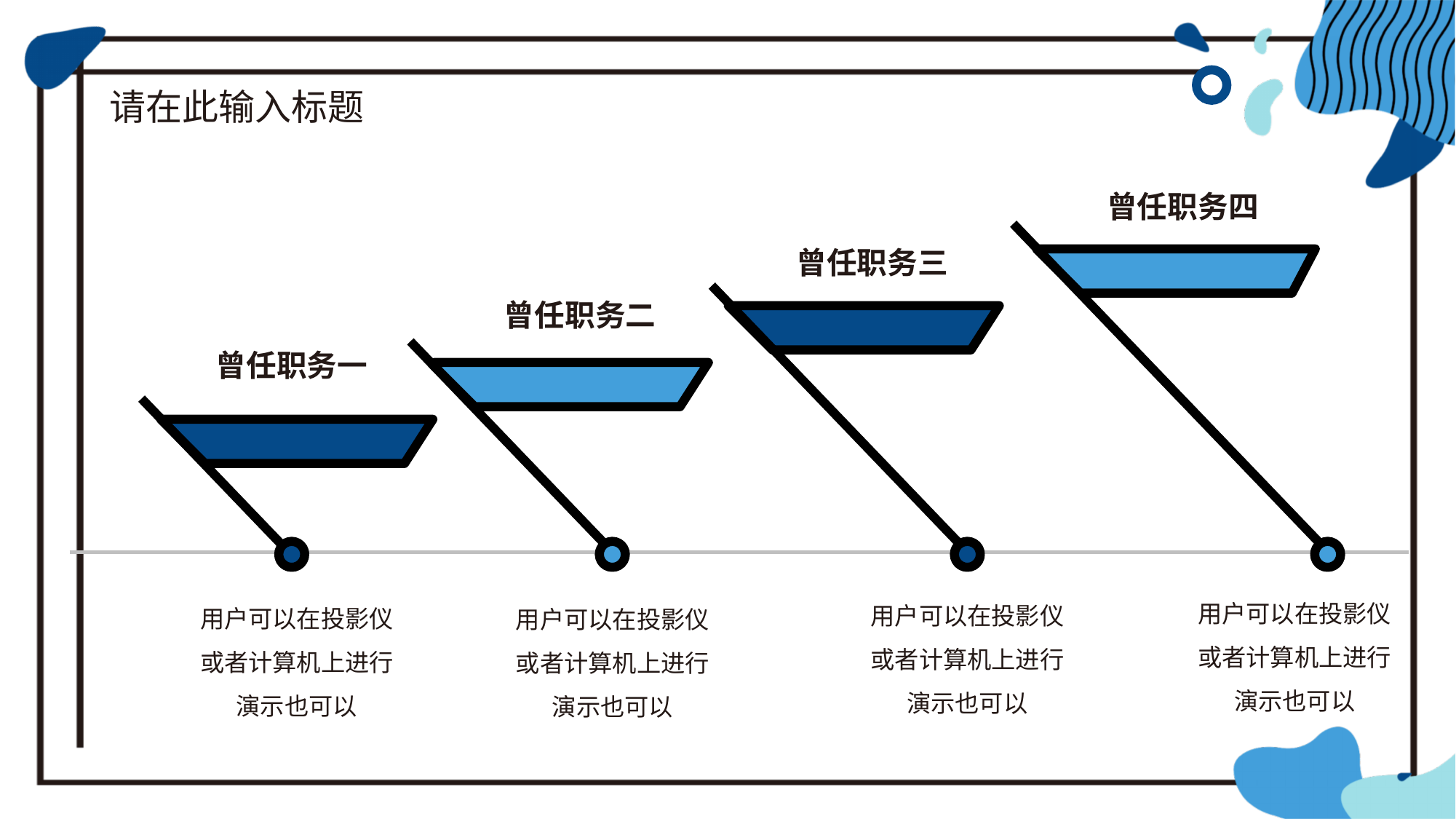

曾任职务四

曾任职务三
曾任职务二
曾任职务一
用户可以在投影仪或者计算机上进行演示也可以
用户可以在投影仪或者计算机上进行演示也可以
用户可以在投影仪或者计算机上进行演示也可以
用户可以在投影仪或者计算机上进行演示也可以